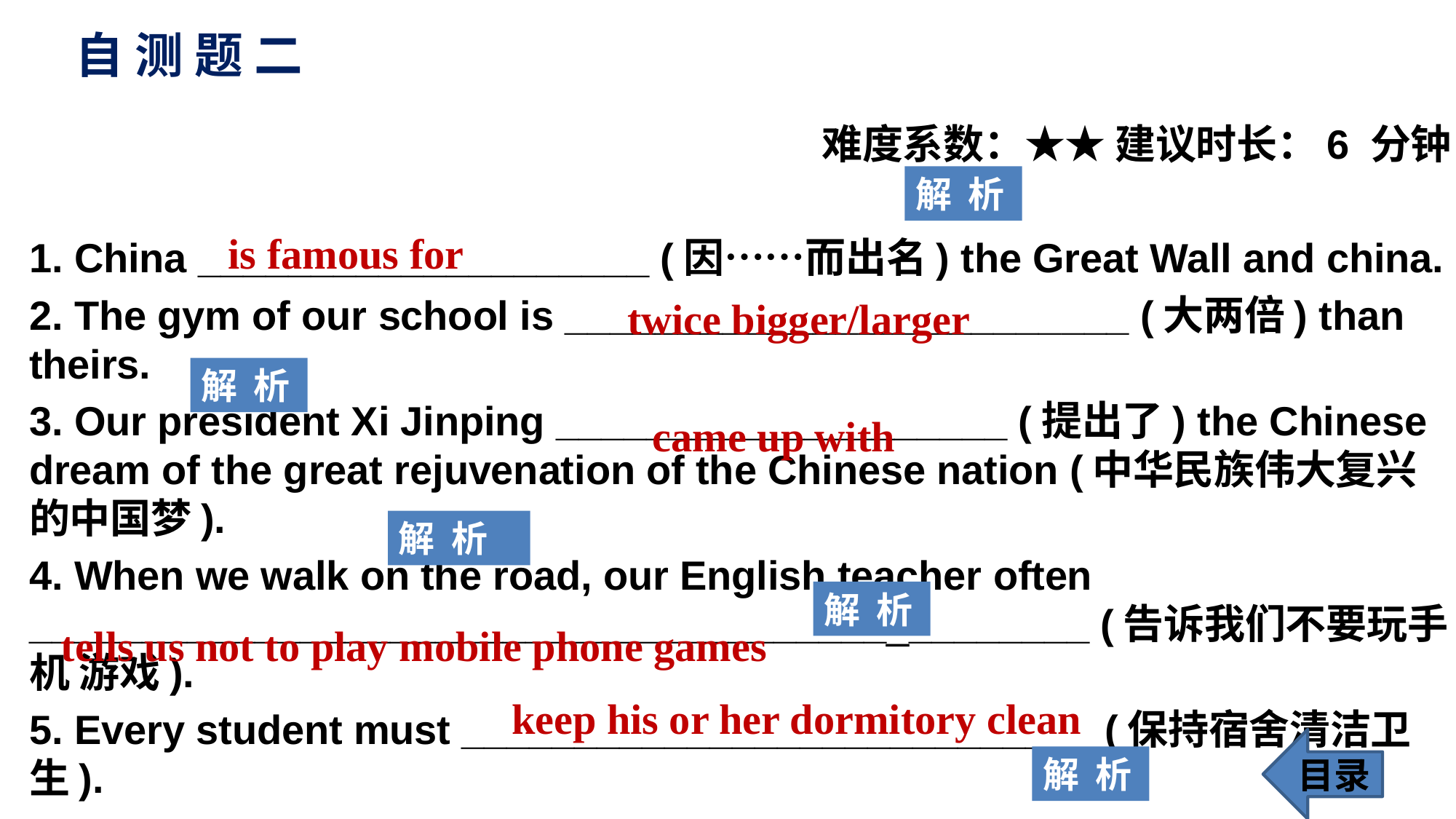

# 自 测 题 二
 难度系数：★★ 建议时长：6 分钟

1. China ____________________ (因……而出名) the Great Wall and china.
2. The gym of our school is _________________________ (大两倍) than theirs.
3. Our president Xi Jinping ____________________ (提出了) the Chinese dream of the great rejuvenation of the Chinese nation (中华民族伟大复兴的中国梦).
4. When we walk on the road, our English teacher often _______________________________________________ (告诉我们不要玩手机 游戏).
5. Every student must ____________________________ (保持宿舍清洁卫生).
解  析
is famous for
twice bigger/larger
解  析
came up with
解  析
解  析
tells us not to play mobile phone games
keep his or her dormitory clean
目录
解  析
39